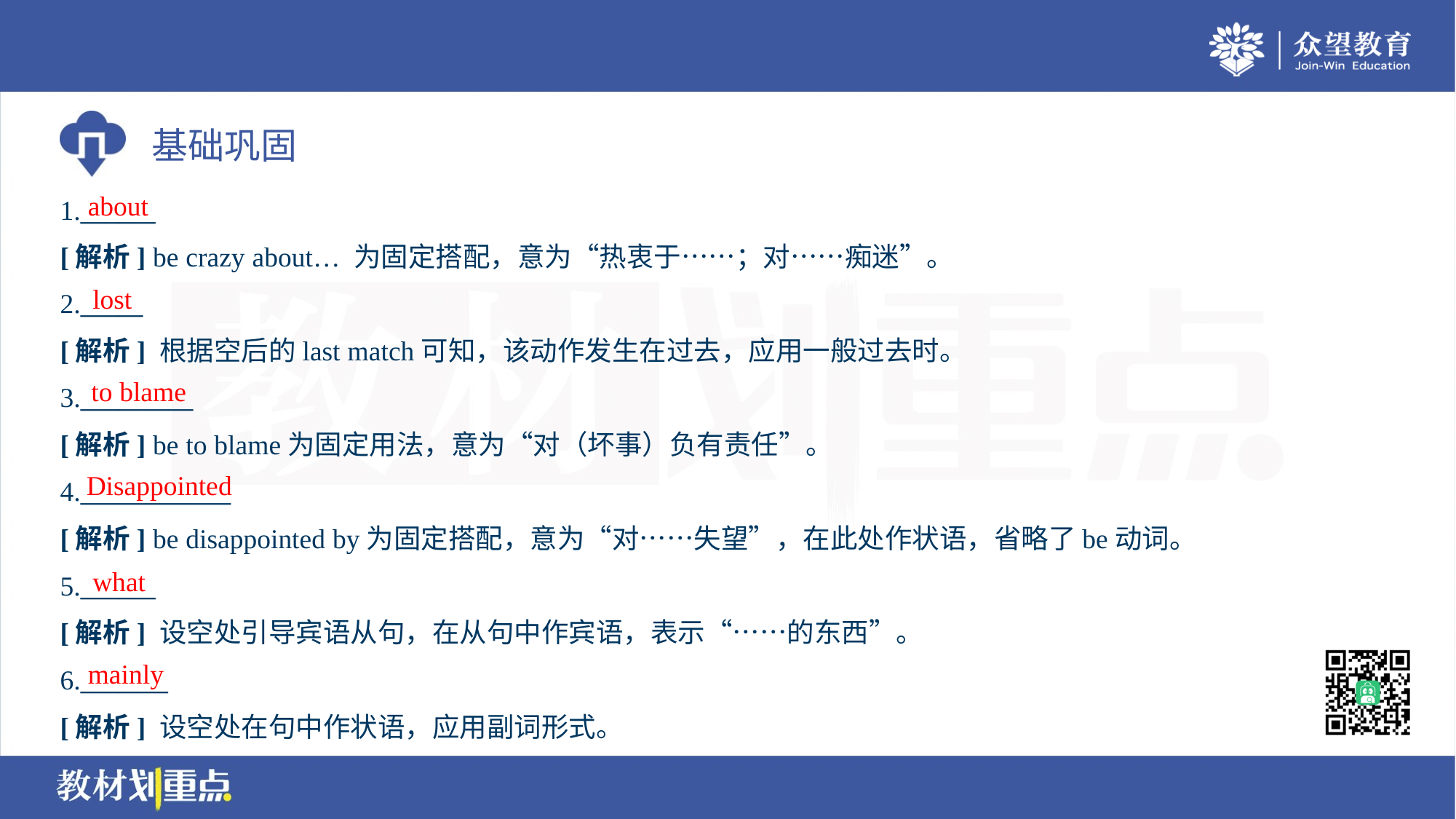

about
1.______
[解析] be crazy about… 为固定搭配，意为“热衷于……；对……痴迷”。
lost
2._____
[解析] 根据空后的last match可知，该动作发生在过去，应用一般过去时。
to blame
3._________
[解析] be to blame为固定用法，意为“对（坏事）负有责任”。
Disappointed
4.____________
[解析] be disappointed by为固定搭配，意为“对……失望”，在此处作状语，省略了be动词。
what
5.______
[解析] 设空处引导宾语从句，在从句中作宾语，表示“……的东西”。
mainly
6._______
[解析] 设空处在句中作状语，应用副词形式。